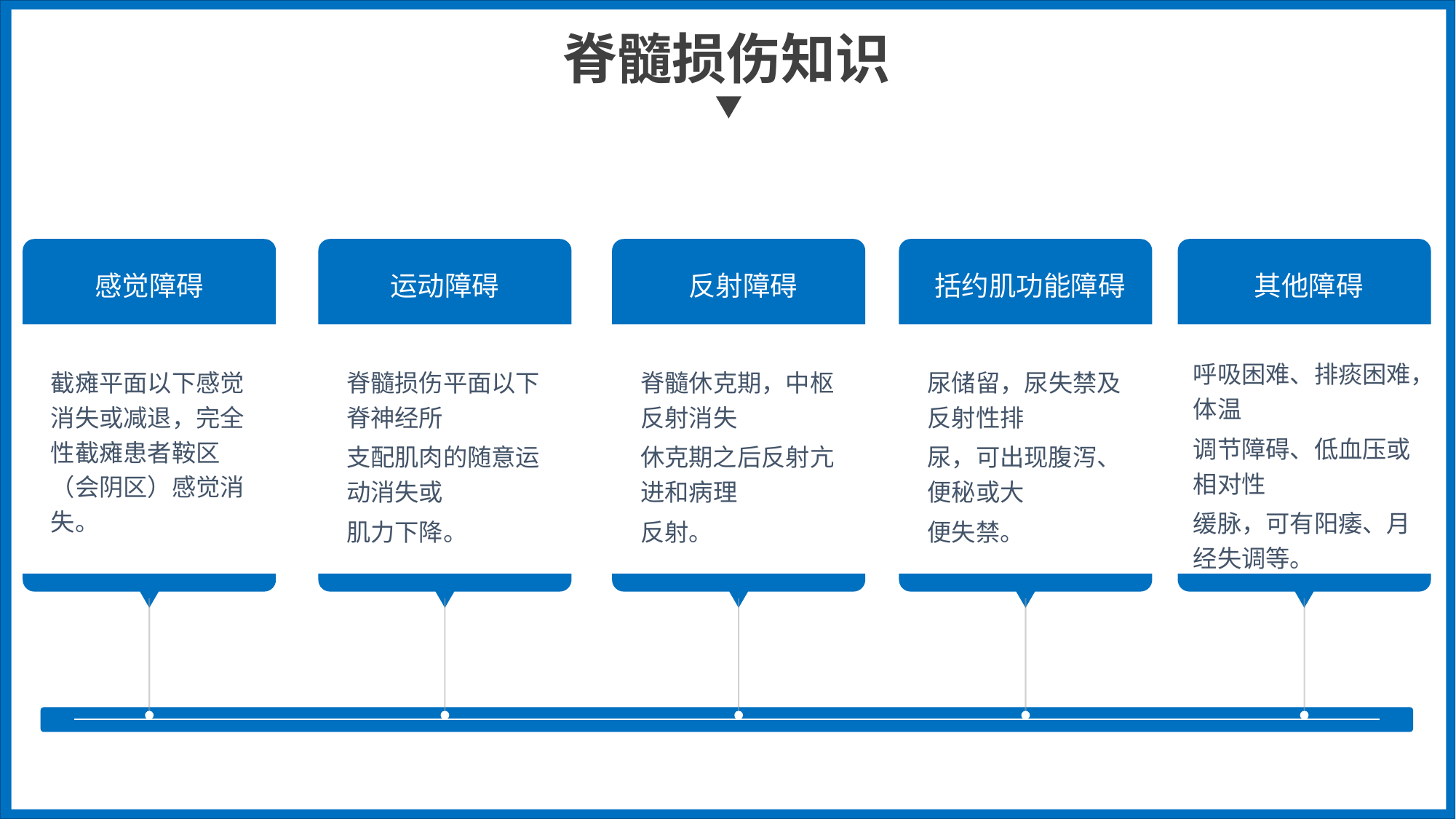

括约肌功能障碍
尿储留，尿失禁及反射性排
尿，可出现腹泻、便秘或大
便失禁。

其他障碍
呼吸困难、排痰困难，体温
调节障碍、低血压或相对性
缓脉，可有阳痿、月经失调等。

感觉障碍
截瘫平面以下感觉消失或减退，完全性截瘫患者鞍区（会阴区）感觉消失。

运动障碍
脊髓损伤平面以下脊神经所
支配肌肉的随意运动消失或
肌力下降。

反射障碍
脊髓休克期，中枢反射消失
休克期之后反射亢进和病理
反射。